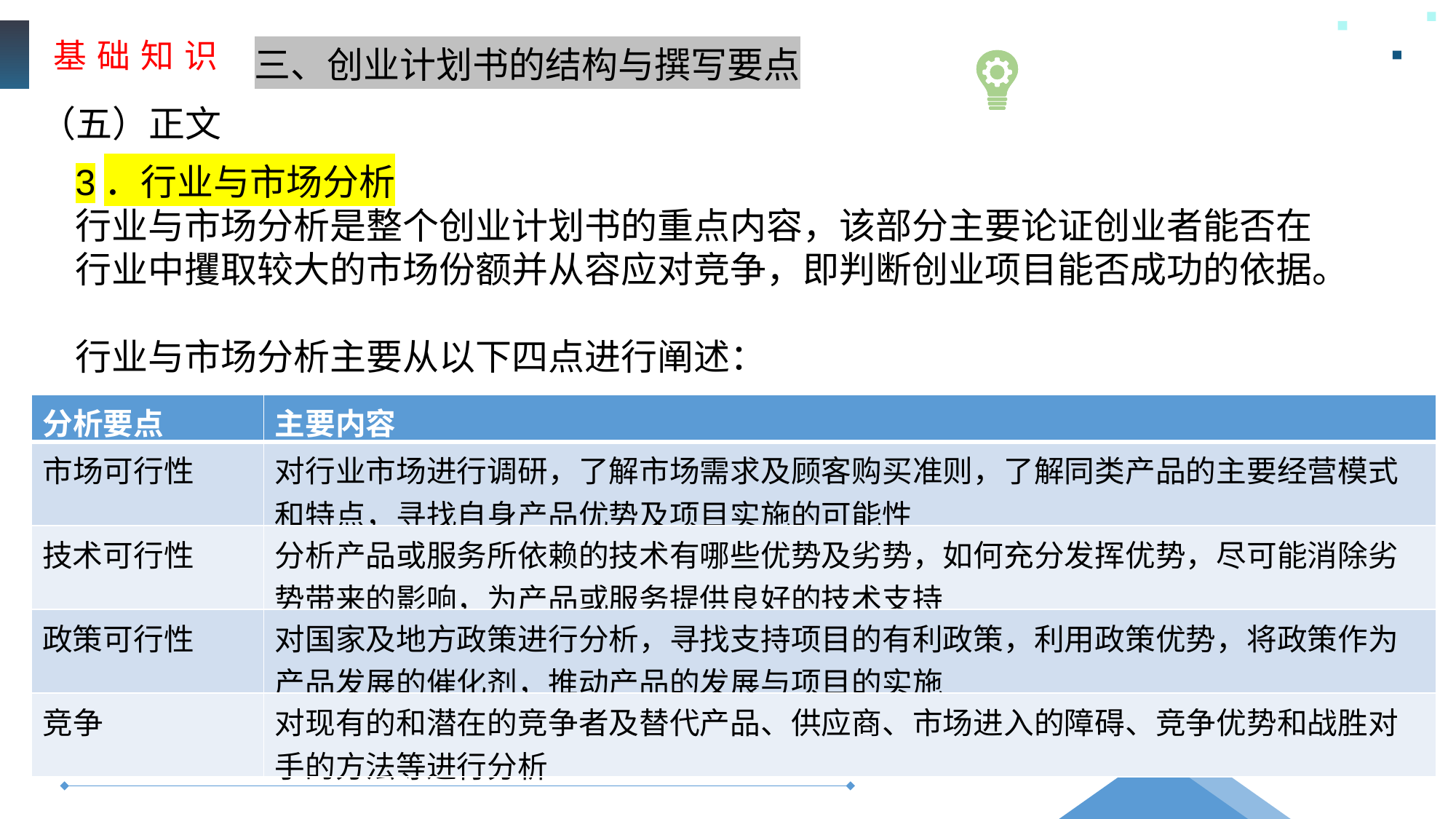

基 础 知 识

三、创业计划书的结构与撰写要点

（五）正文

3．行业与市场分析
行业与市场分析是整个创业计划书的重点内容，该部分主要论证创业者能否在行业中攫取较大的市场份额并从容应对竞争，即判断创业项目能否成功的依据。

行业与市场分析主要从以下四点进行阐述：
| 分析要点 | 主要内容 |
| --- | --- |
| 市场可行性 | 对行业市场进行调研，了解市场需求及顾客购买准则，了解同类产品的主要经营模式和特点，寻找自身产品优势及项目实施的可能性 |
| 技术可行性 | 分析产品或服务所依赖的技术有哪些优势及劣势，如何充分发挥优势，尽可能消除劣势带来的影响，为产品或服务提供良好的技术支持 |
| 政策可行性 | 对国家及地方政策进行分析，寻找支持项目的有利政策，利用政策优势，将政策作为产品发展的催化剂，推动产品的发展与项目的实施 |
| 竞争 | 对现有的和潜在的竞争者及替代产品、供应商、市场进入的障碍、竞争优势和战胜对手的方法等进行分析 |